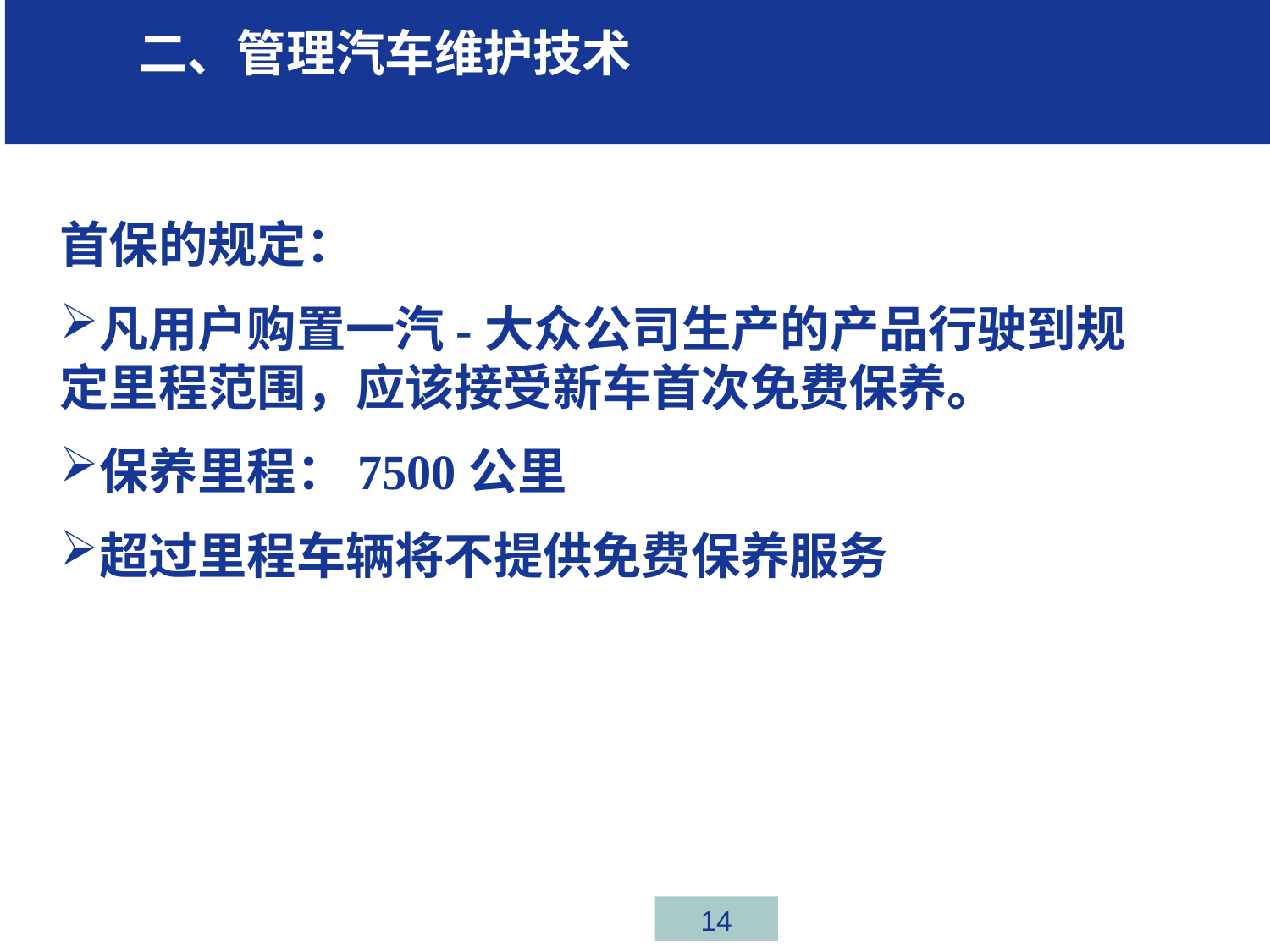

# 首保
学习  二、管理汽车维护技术任务一、汽车行业介绍
首保的规定：
凡用户购置一汽-大众公司生产的产品行驶到规定里程范围，应该接受新车首次免费保养。
保养里程：7500公里
超过里程车辆将不提供免费保养服务

14